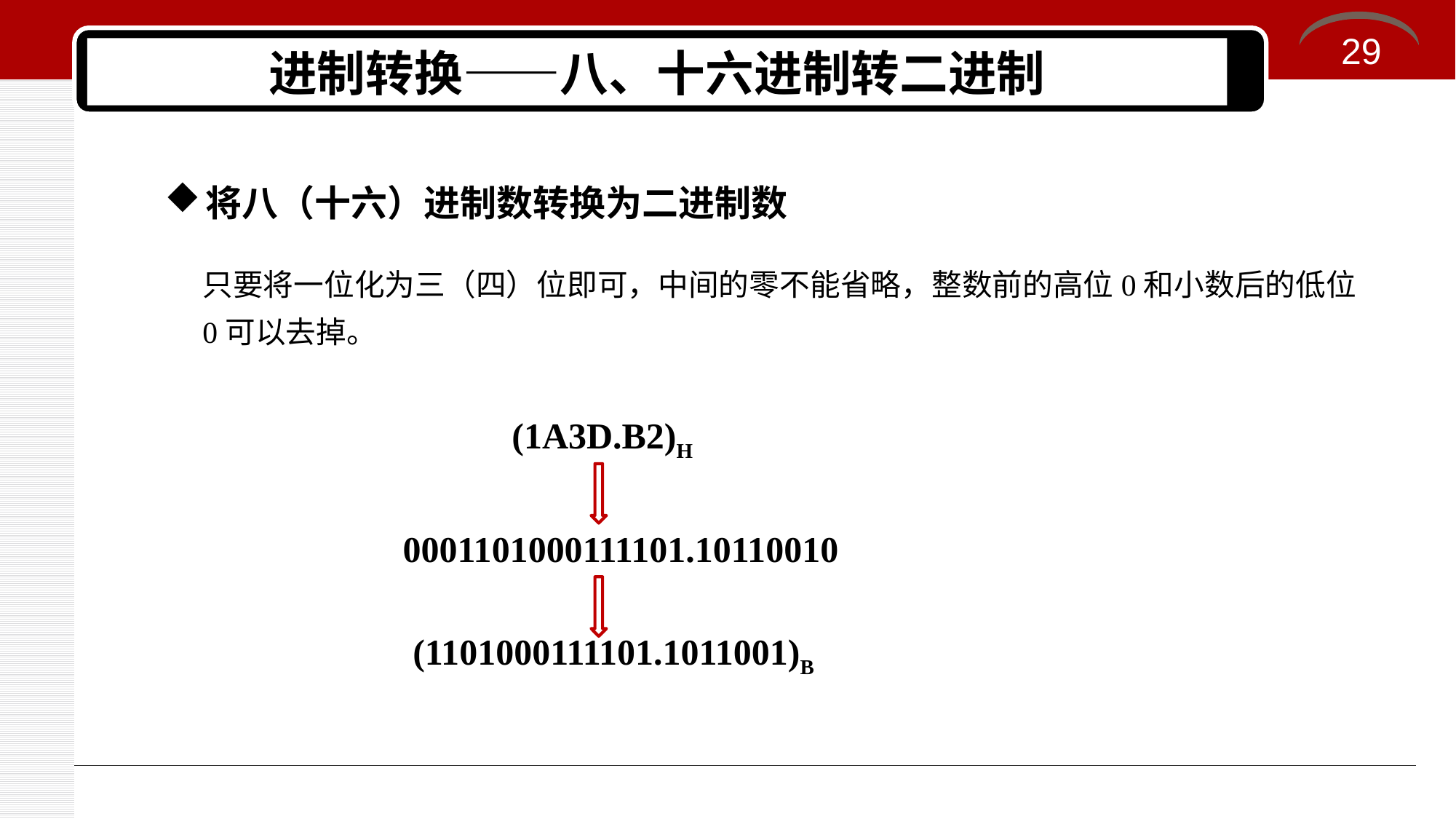

29
# 进制转换——八、十六进制转二进制
将八（十六）进制数转换为二进制数
只要将一位化为三（四）位即可，中间的零不能省略，整数前的高位0和小数后的低位0可以去掉。
(1A3D.B2)H

0001101000111101.10110010

(1101000111101.1011001)B